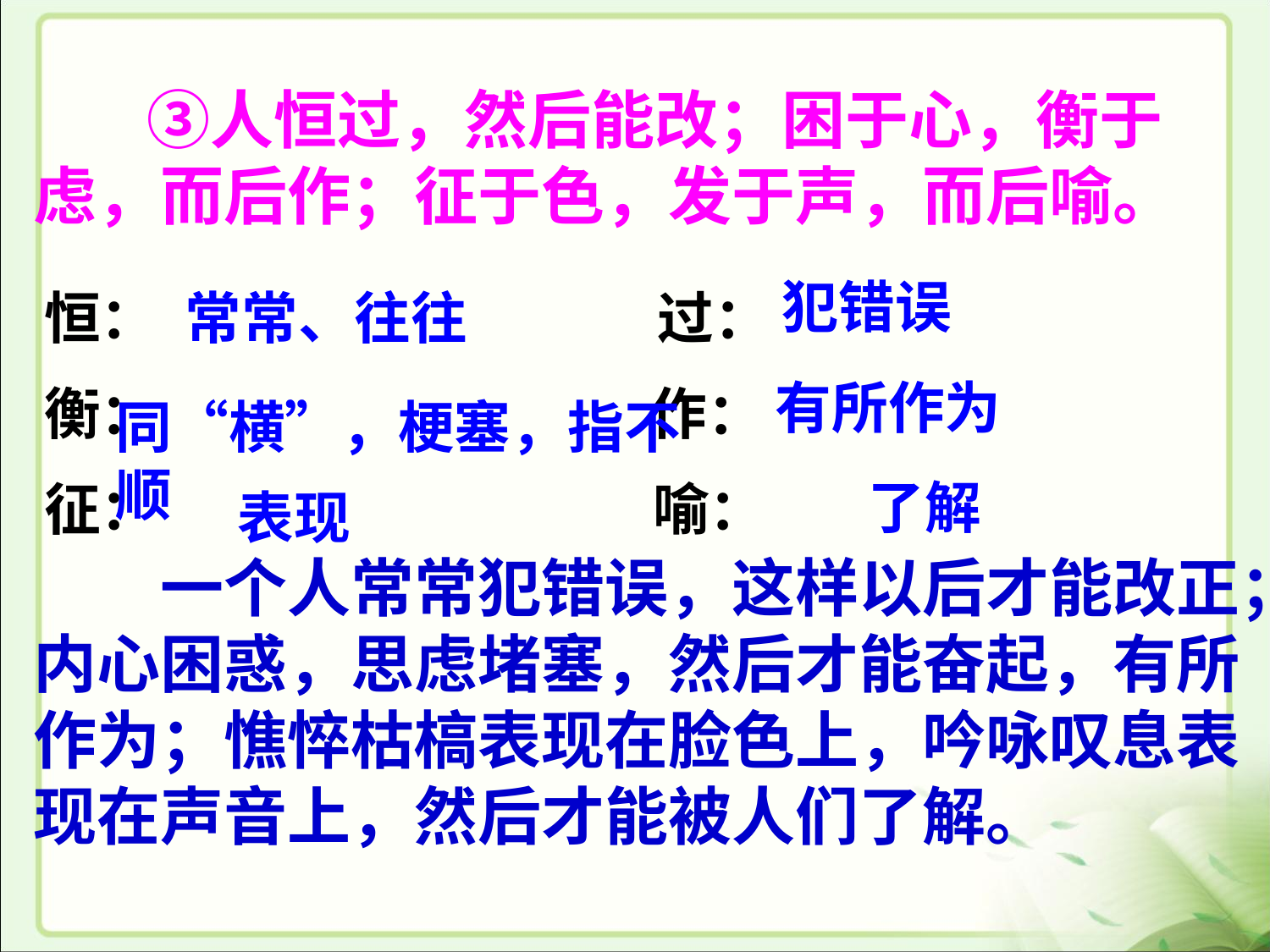

③人恒过，然后能改；困于心，衡于虑，而后作；征于色，发于声，而后喻。
犯错误
恒：　         　                     过：
衡：　                                  作：
征：　                                  喻：
常常、往往
有所作为
同“横”，梗塞，指不顺
了解
表现
　　一个人常常犯错误，这样以后才能改正；内心困惑，思虑堵塞，然后才能奋起，有所作为；憔悴枯槁表现在脸色上，吟咏叹息表现在声音上，然后才能被人们了解。